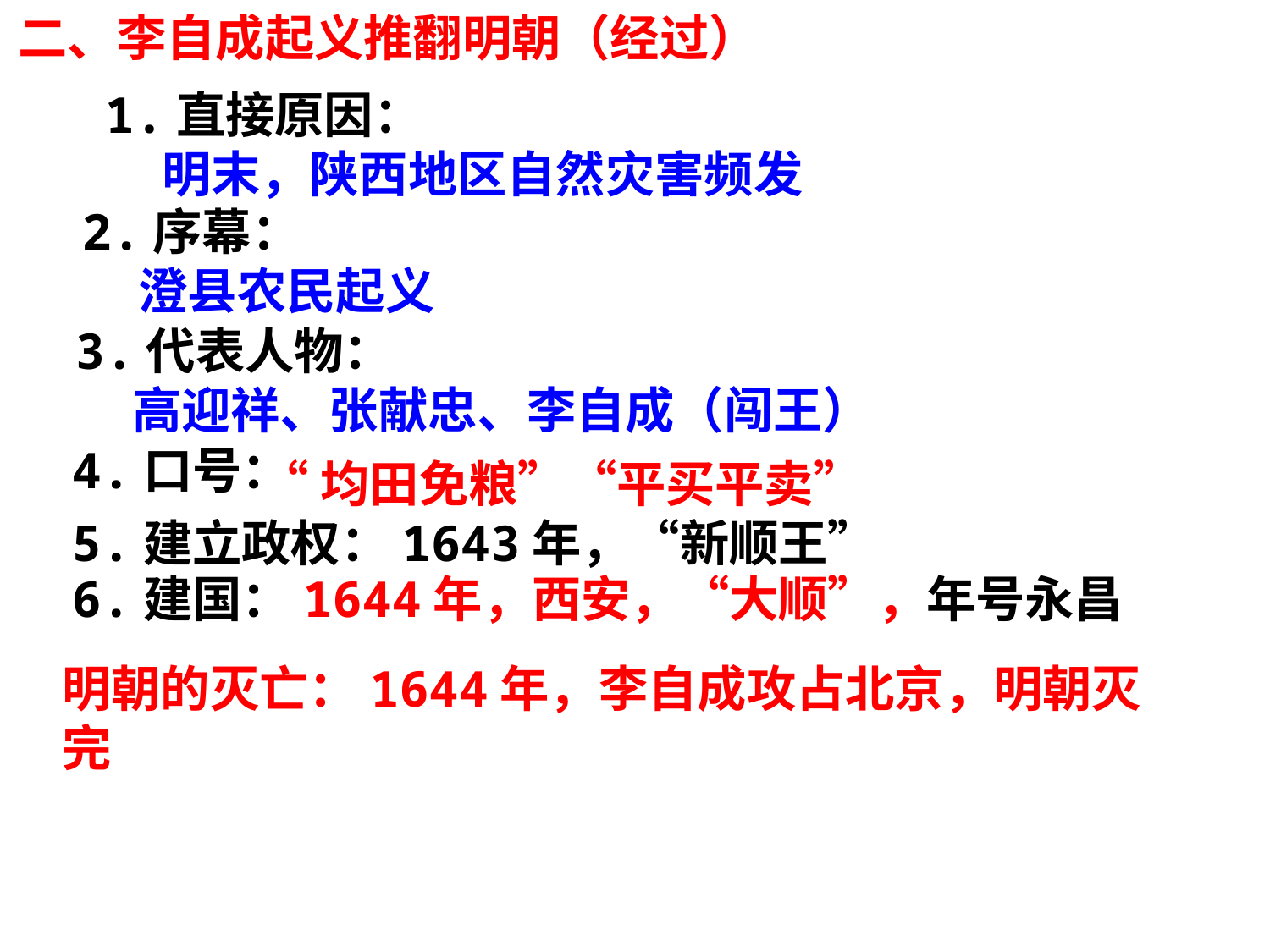

二、李自成起义推翻明朝（经过）
1.直接原因：
    明末，陕西地区自然灾害频发
2.序幕：
    澄县农民起义
3.代表人物：
    高迎祥、张献忠、李自成（闯王）
4.口号：
“均田免粮”“平买平卖”
5.建立政权：1643年，“新顺王”
6.建国：1644年，西安，“大顺”，年号永昌
明朝的灭亡：1644年，李自成攻占北京，明朝灭完